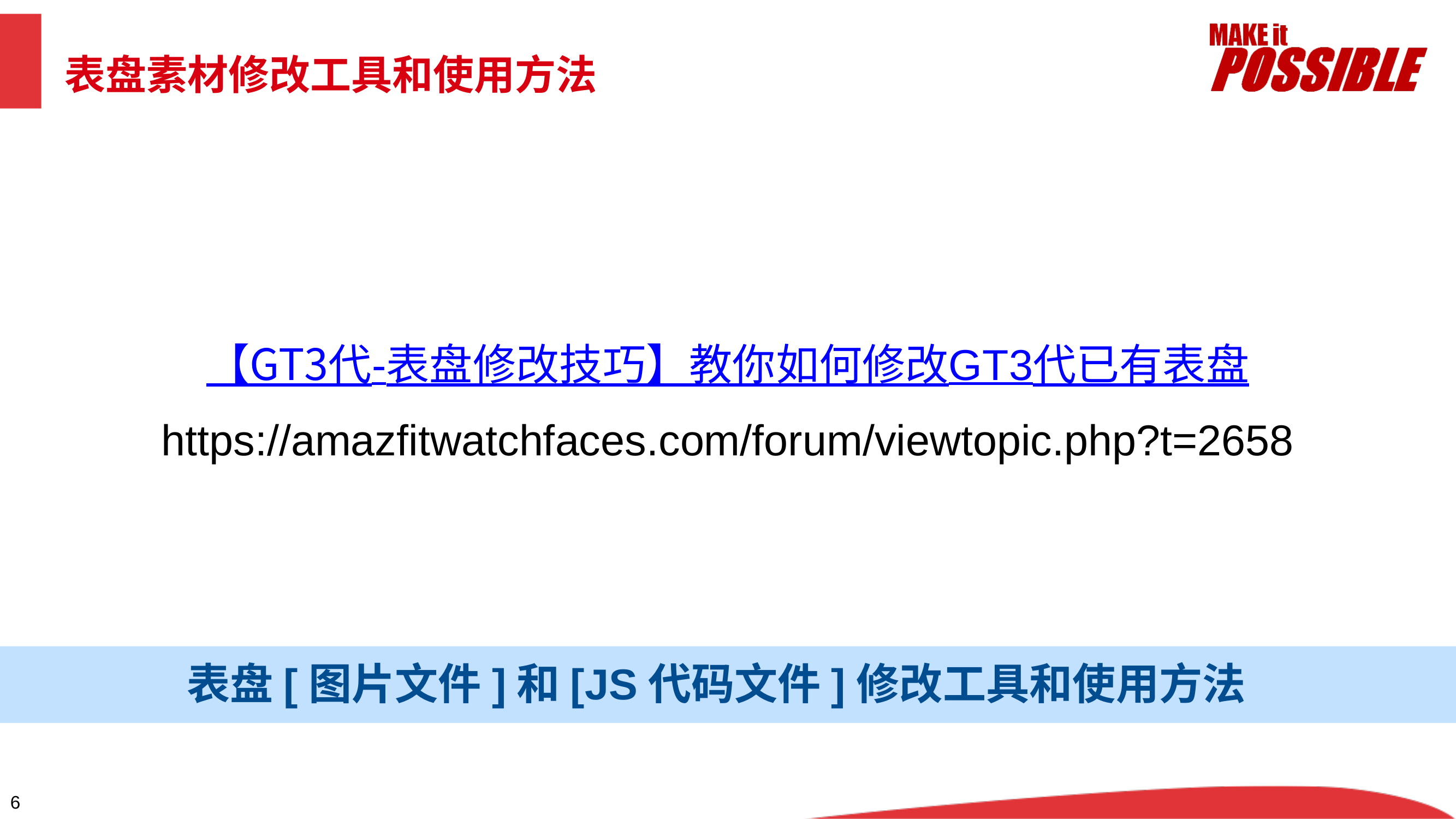

表盘素材修改工具和使用方法
【GT3代-表盘修改技巧】教你如何修改GT3代已有表盘
https://amazfitwatchfaces.com/forum/viewtopic.php?t=2658

表盘[图片文件]和[JS代码文件]修改工具和使用方法